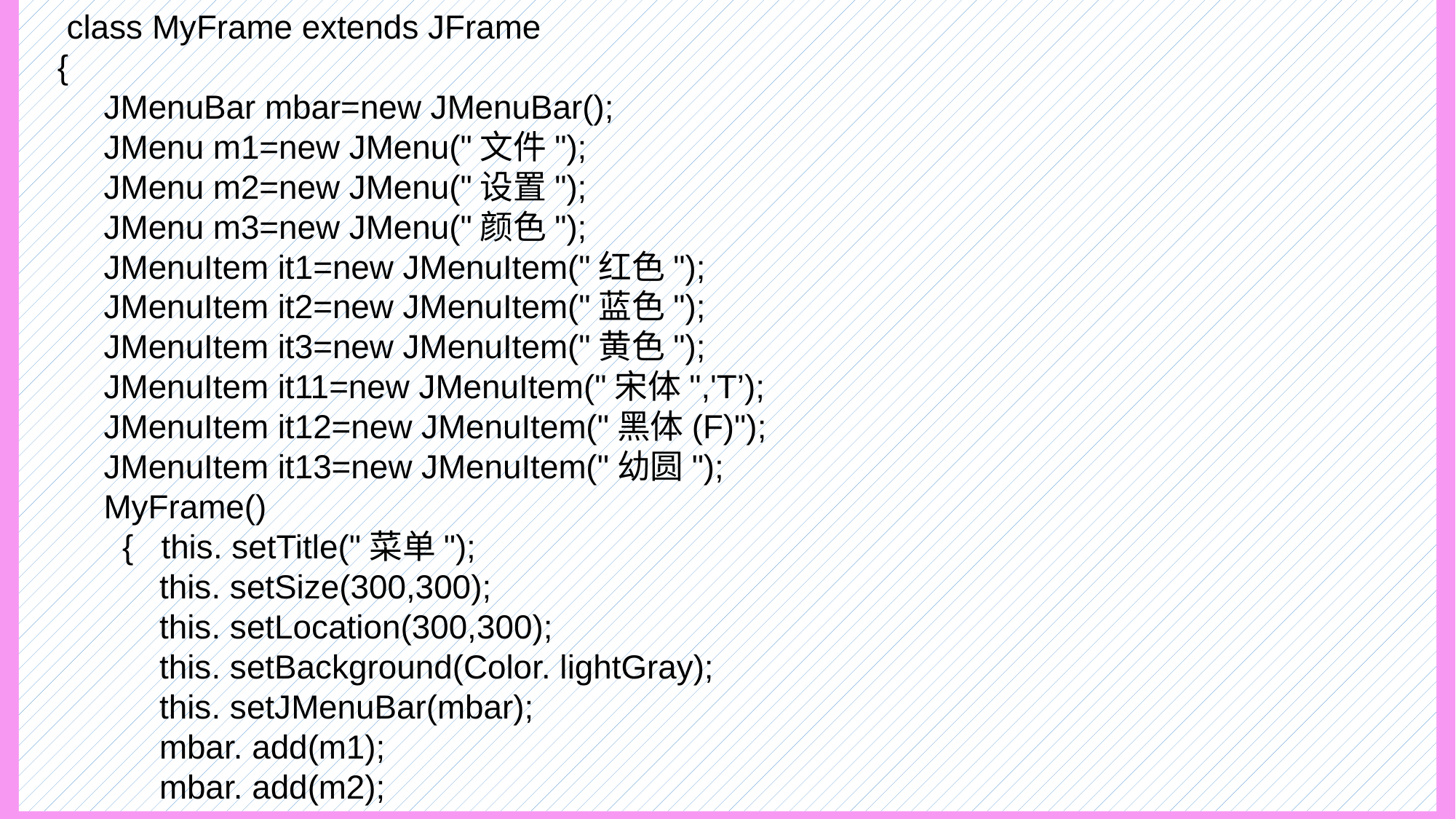

class MyFrame extends JFrame
   {
        JMenuBar mbar=new JMenuBar();
        JMenu m1=new JMenu("文件");
        JMenu m2=new JMenu("设置");
        JMenu m3=new JMenu("颜色");
        JMenuItem it1=new JMenuItem("红色");
        JMenuItem it2=new JMenuItem("蓝色");
        JMenuItem it3=new JMenuItem("黄色");
        JMenuItem it11=new JMenuItem("宋体",'T’);
        JMenuItem it12=new JMenuItem("黑体(F)");
        JMenuItem it13=new JMenuItem("幼圆");
        MyFrame()
          {   this. setTitle("菜单");
              this. setSize(300,300);
              this. setLocation(300,300);
              this. setBackground(Color. lightGray);
              this. setJMenuBar(mbar);
              mbar. add(m1);
              mbar. add(m2);